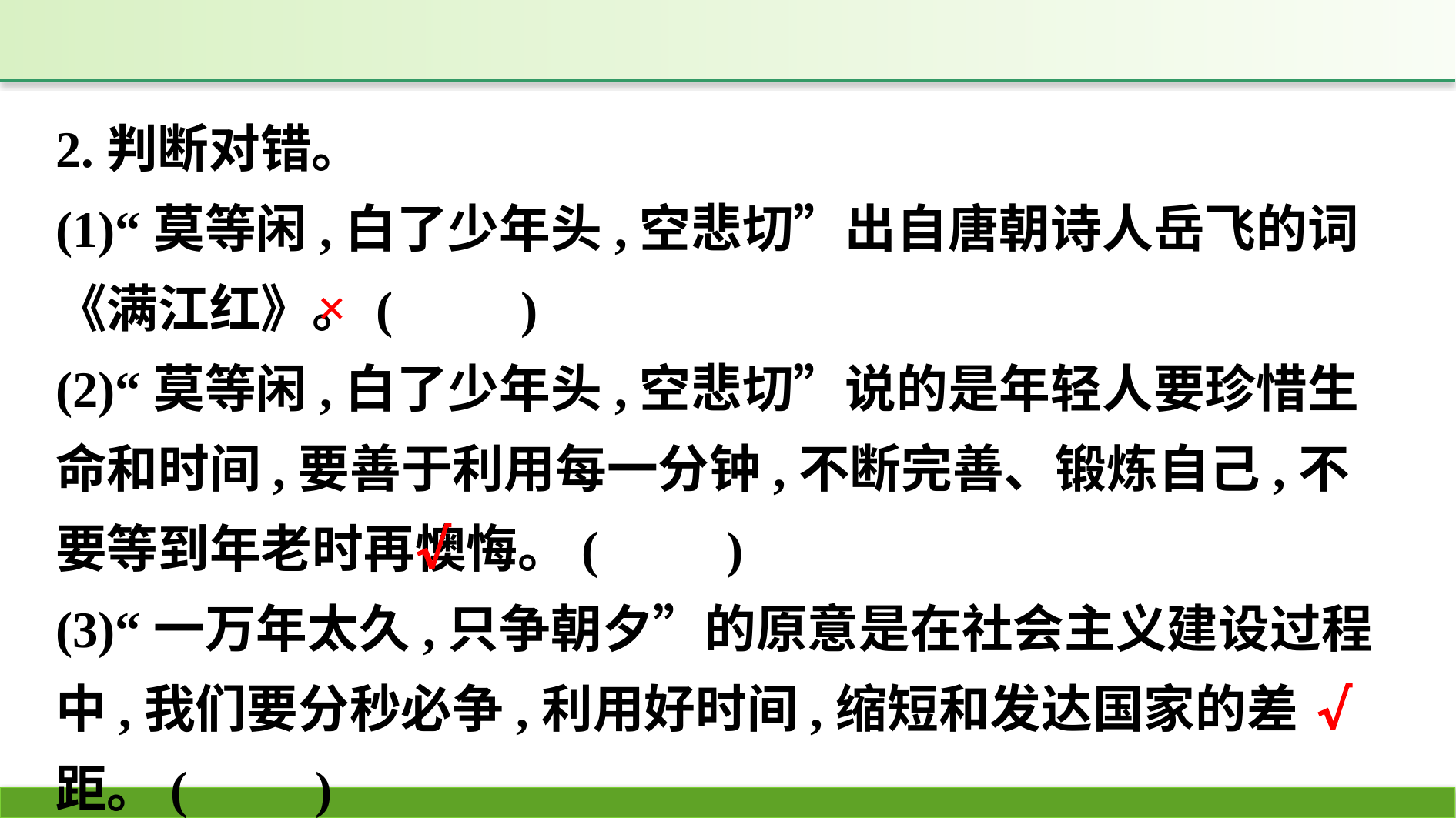

2.判断对错。
(1)“莫等闲,白了少年头,空悲切”出自唐朝诗人岳飞的词《满江红》。(　　)
(2)“莫等闲,白了少年头,空悲切”说的是年轻人要珍惜生命和时间,要善于利用每一分钟,不断完善、锻炼自己,不要等到年老时再懊悔。(　　)
(3)“一万年太久,只争朝夕”的原意是在社会主义建设过程中,我们要分秒必争,利用好时间,缩短和发达国家的差距。(　　)
×
√
√